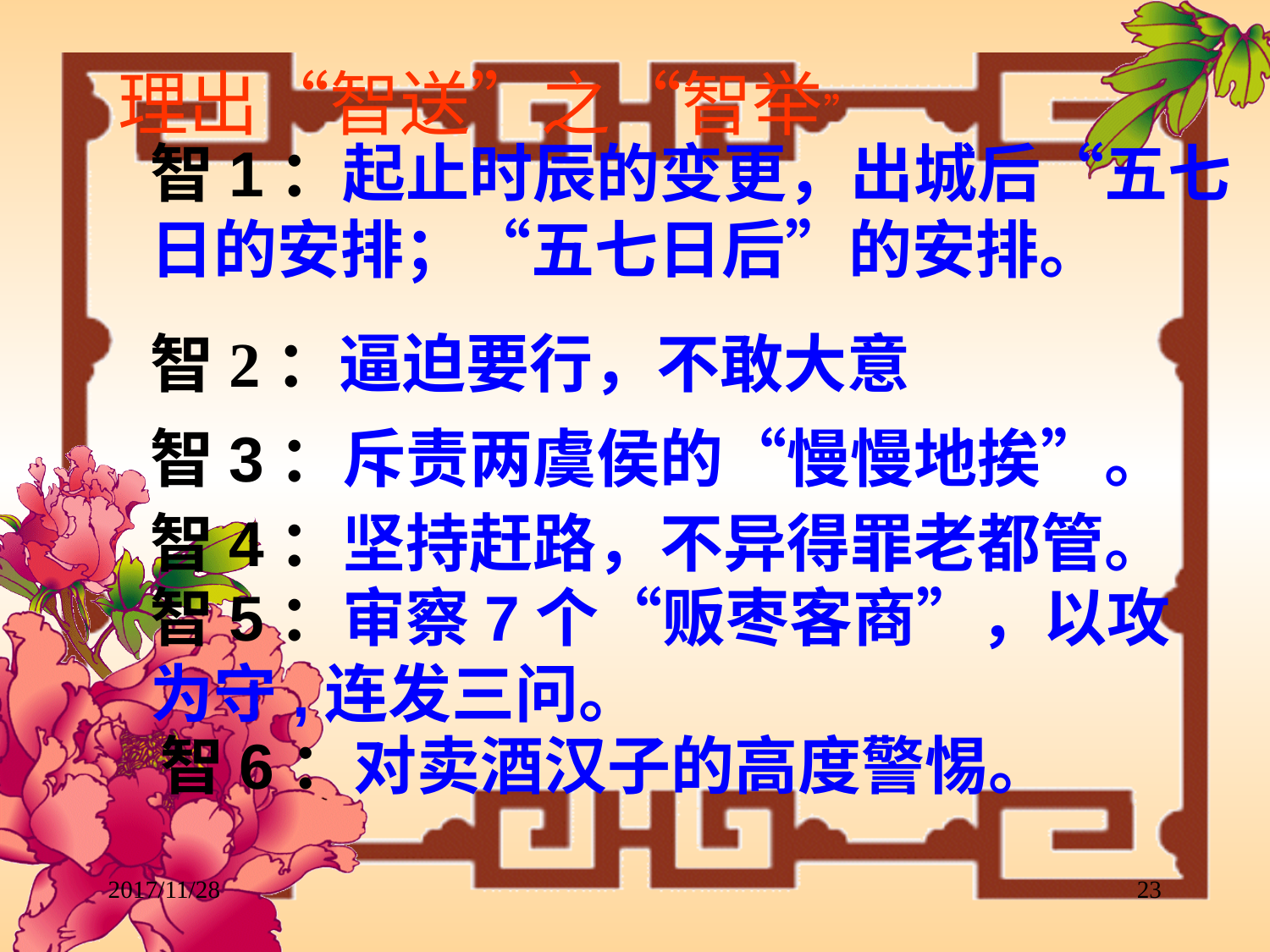

理出“智送”之“智举”
智1：起止时辰的变更，出城后“五七日的安排；“五七日后”的安排。

智2：逼迫要行，不敢大意
智3：斥责两虞侯的“慢慢地挨”。
智4：坚持赶路，不异得罪老都管。
智5：审察7个“贩枣客商”，以攻为守,连发三问。
智6：对卖酒汉子的高度警惕。

2017/11/28
23